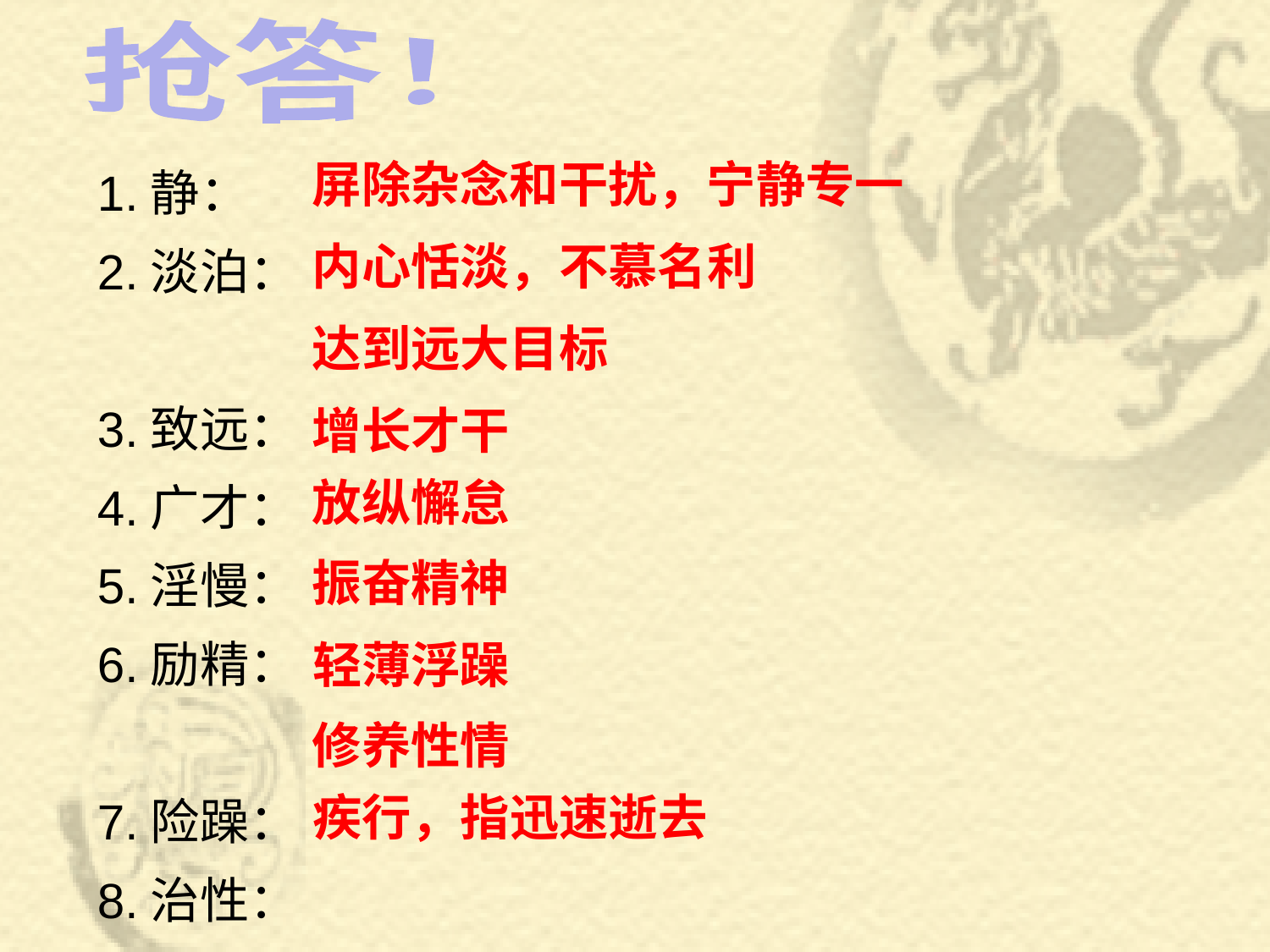

抢答！

1.静：
2.淡泊：
3.致远：
4.广才：
5.淫慢：
6.励精：
7.险躁：
8.治性：
9.驰：
屏除杂念和干扰，宁静专一
内心恬淡，不慕名利
达到远大目标
增长才干
放纵懈怠
振奋精神

轻薄浮躁
修养性情
疾行，指迅速逝去